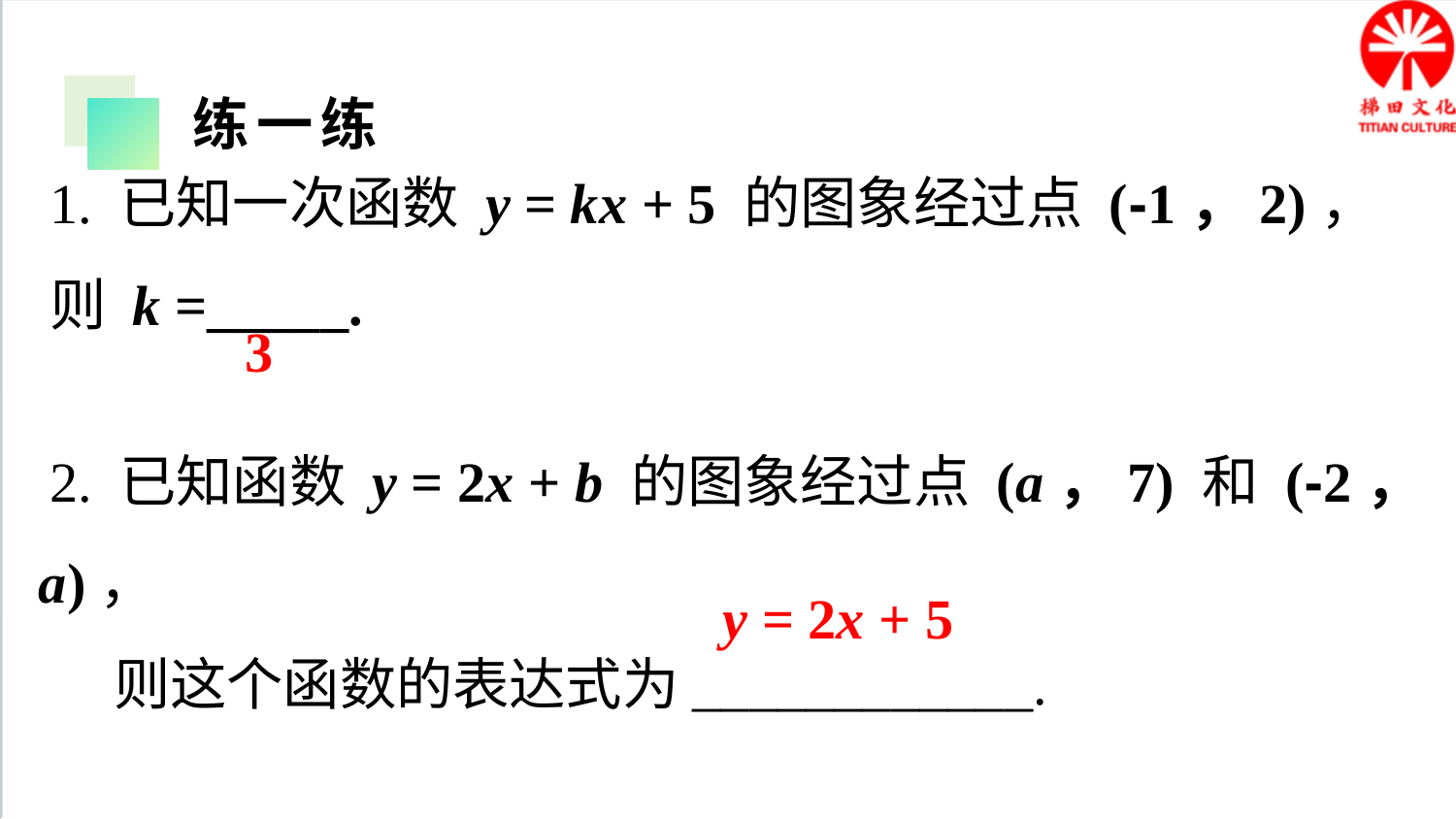

练一练
1. 已知一次函数 y = kx + 5 的图象经过点 (-1，2)，
则 k =_____.

2. 已知函数 y = 2x + b 的图象经过点 (a，7) 和 (-2，a)，
    则这个函数的表达式为____________.

3
y = 2x + 5